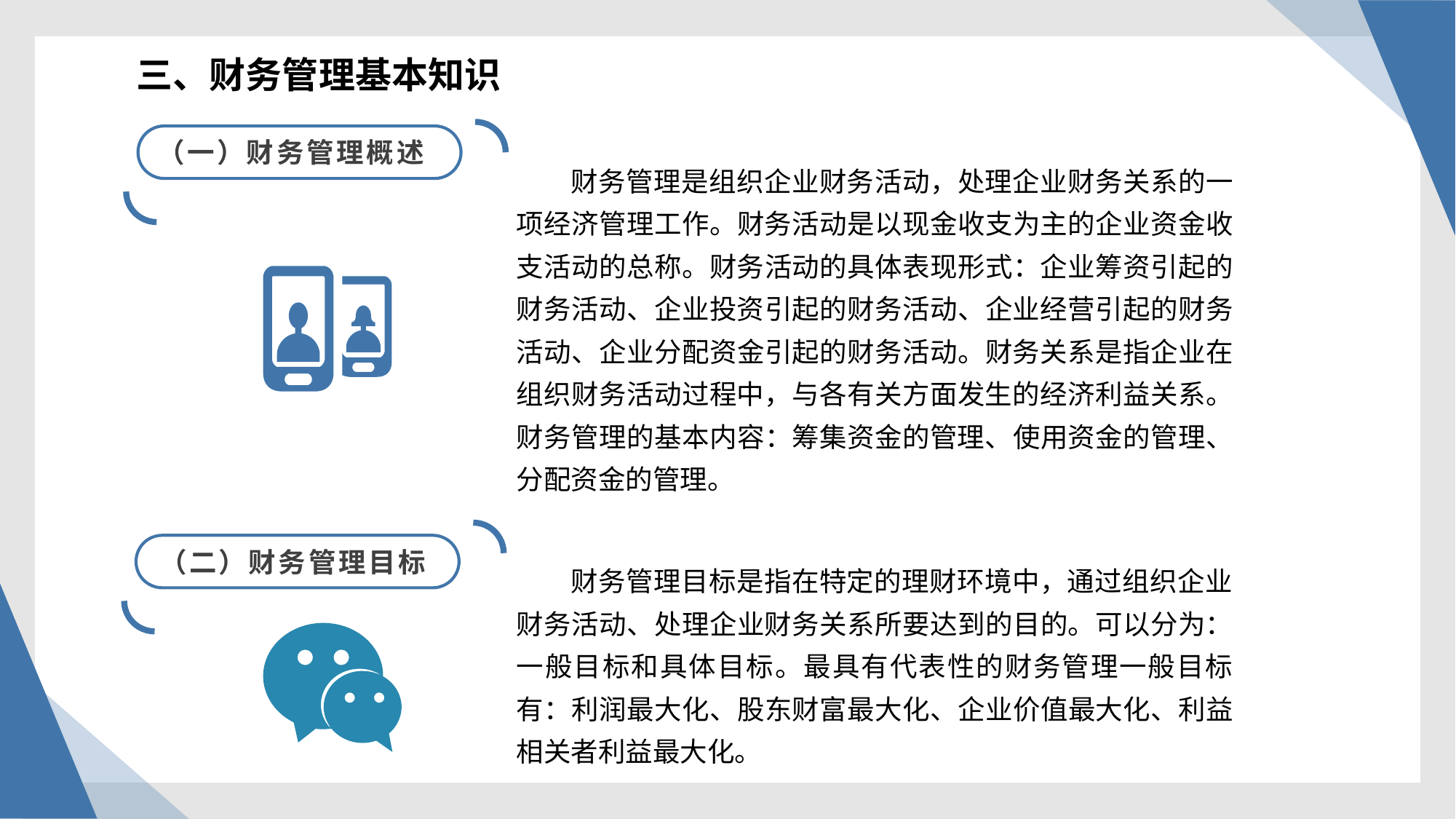

三、财务管理基本知识

（一）财务管理概述
财务管理是组织企业财务活动，处理企业财务关系的一项经济管理工作。财务活动是以现金收支为主的企业资金收支活动的总称。财务活动的具体表现形式：企业筹资引起的财务活动、企业投资引起的财务活动、企业经营引起的财务活动、企业分配资金引起的财务活动。财务关系是指企业在组织财务活动过程中，与各有关方面发生的经济利益关系。财务管理的基本内容：筹集资金的管理、使用资金的管理、分配资金的管理。

（二）财务管理目标
财务管理目标是指在特定的理财环境中，通过组织企业财务活动、处理企业财务关系所要达到的目的。可以分为：一般目标和具体目标。最具有代表性的财务管理一般目标有：利润最大化、股东财富最大化、企业价值最大化、利益相关者利益最大化。